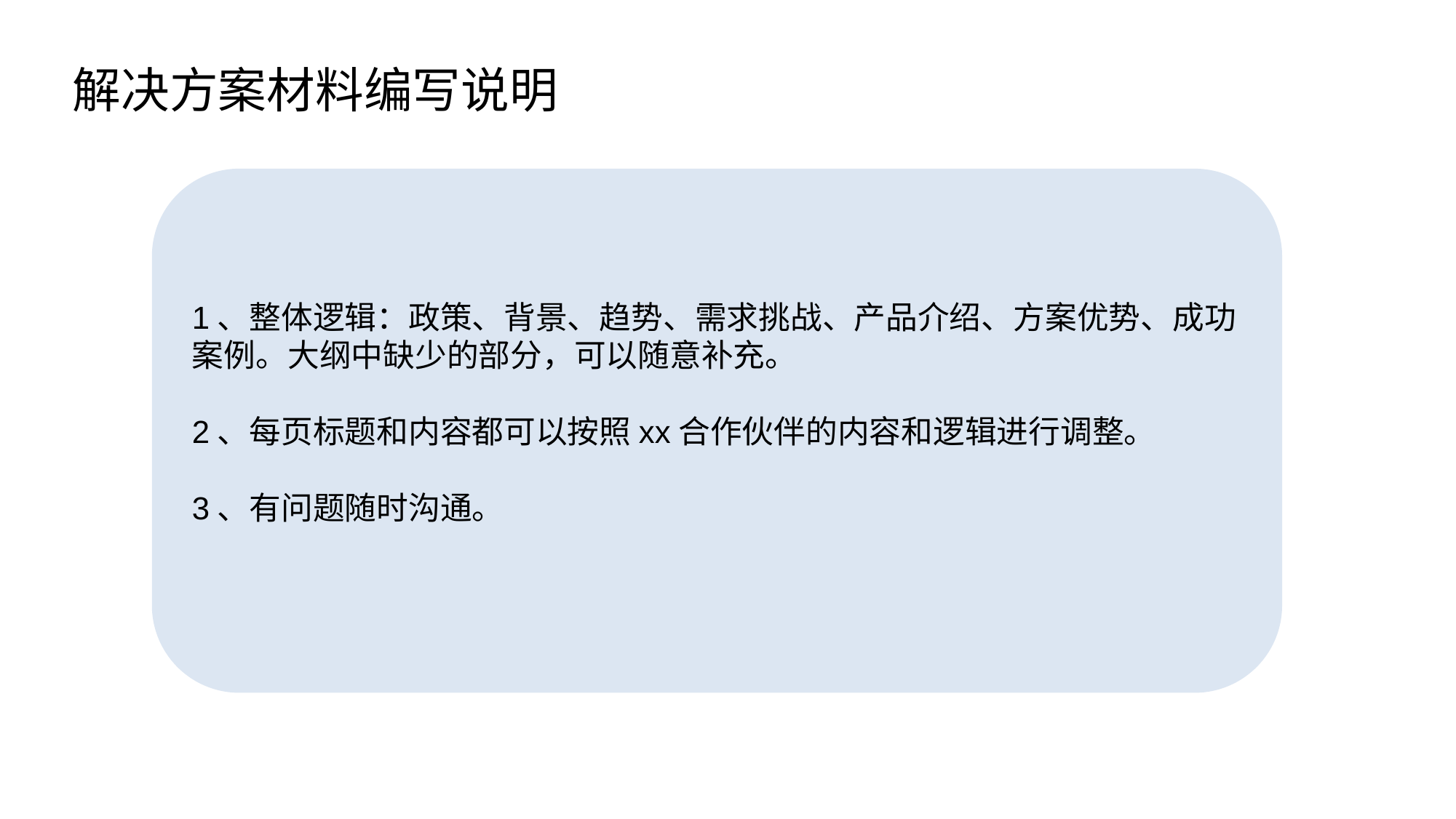

解决方案材料编写说明
1、整体逻辑：政策、背景、趋势、需求挑战、产品介绍、方案优势、成功案例。大纲中缺少的部分，可以随意补充。

2、每页标题和内容都可以按照xx合作伙伴的内容和逻辑进行调整。

3、有问题随时沟通。